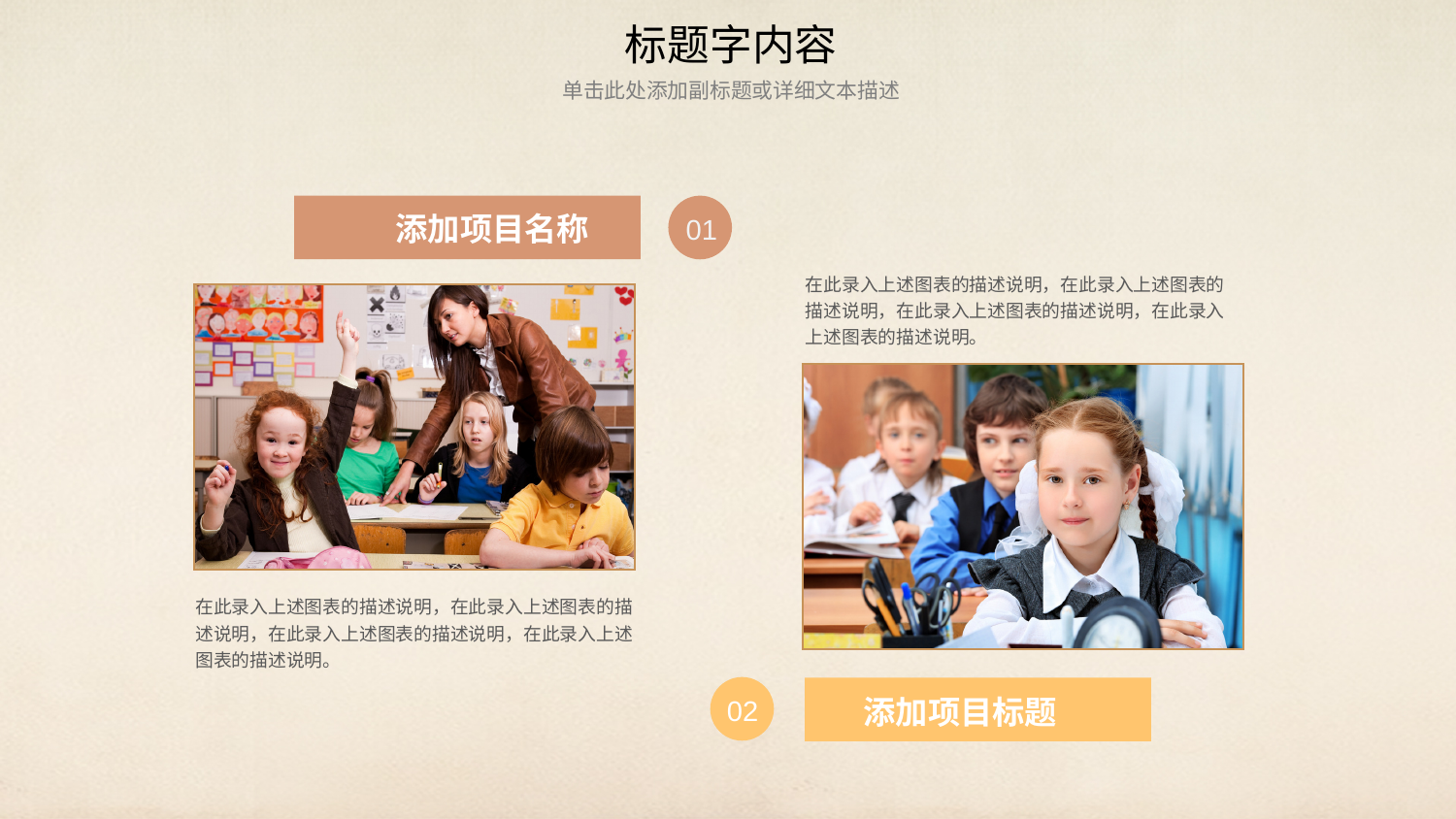

标题字内容

单击此处添加副标题或详细文本描述

01
添加项目名称
在此录入上述图表的描述说明，在此录入上述图表的描述说明，在此录入上述图表的描述说明，在此录入上述图表的描述说明。

在此录入上述图表的描述说明，在此录入上述图表的描述说明，在此录入上述图表的描述说明，在此录入上述图表的描述说明。

02
添加项目标题